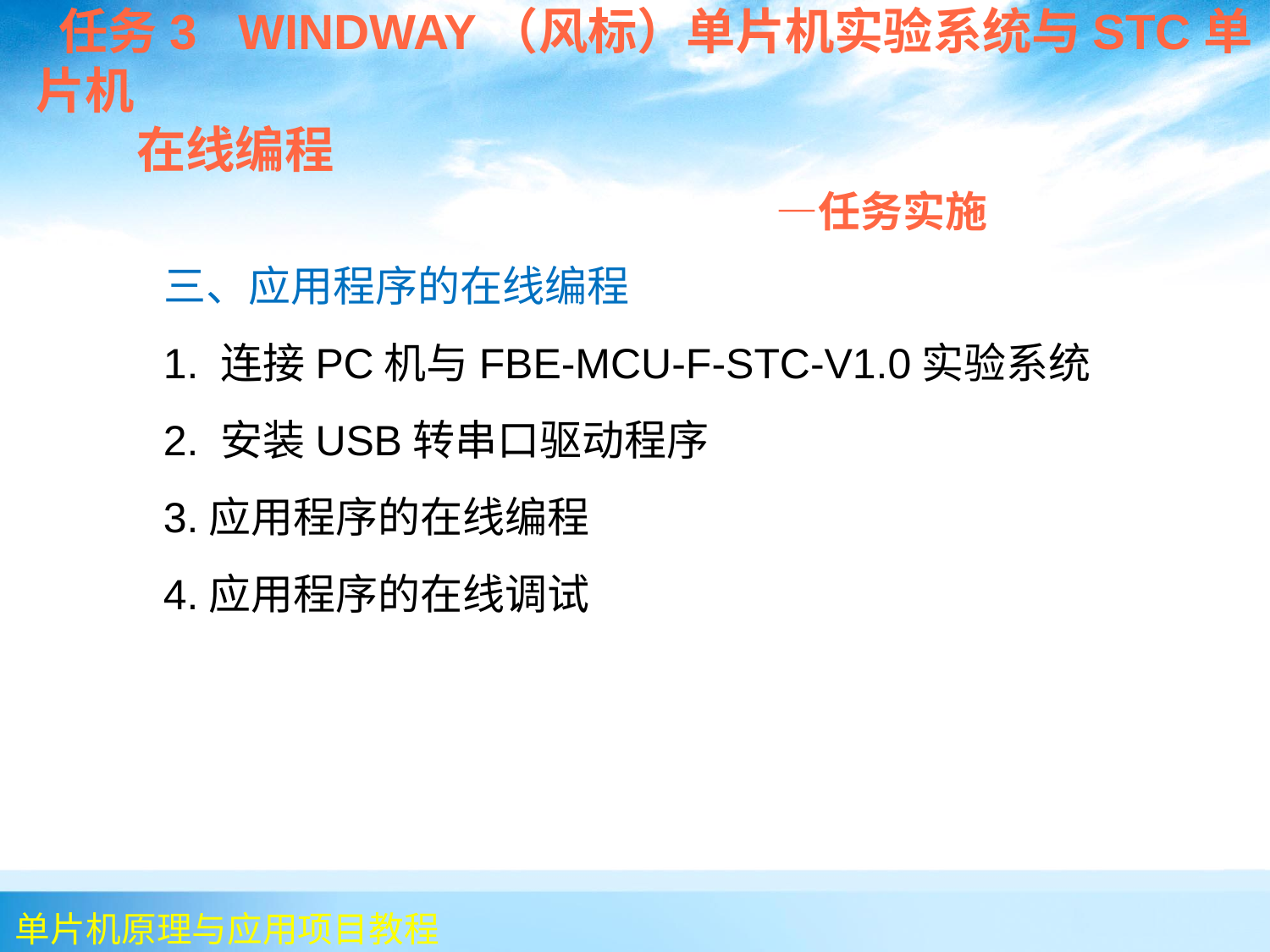

任务3   WINDWAY（风标）单片机实验系统与STC单片机
         在线编程
                                                                  —任务实施
    三、应用程序的在线编程
    1. 连接PC机与FBE-MCU-F-STC-V1.0实验系统
    2. 安装USB转串口驱动程序
    3.应用程序的在线编程
    4.应用程序的在线调试